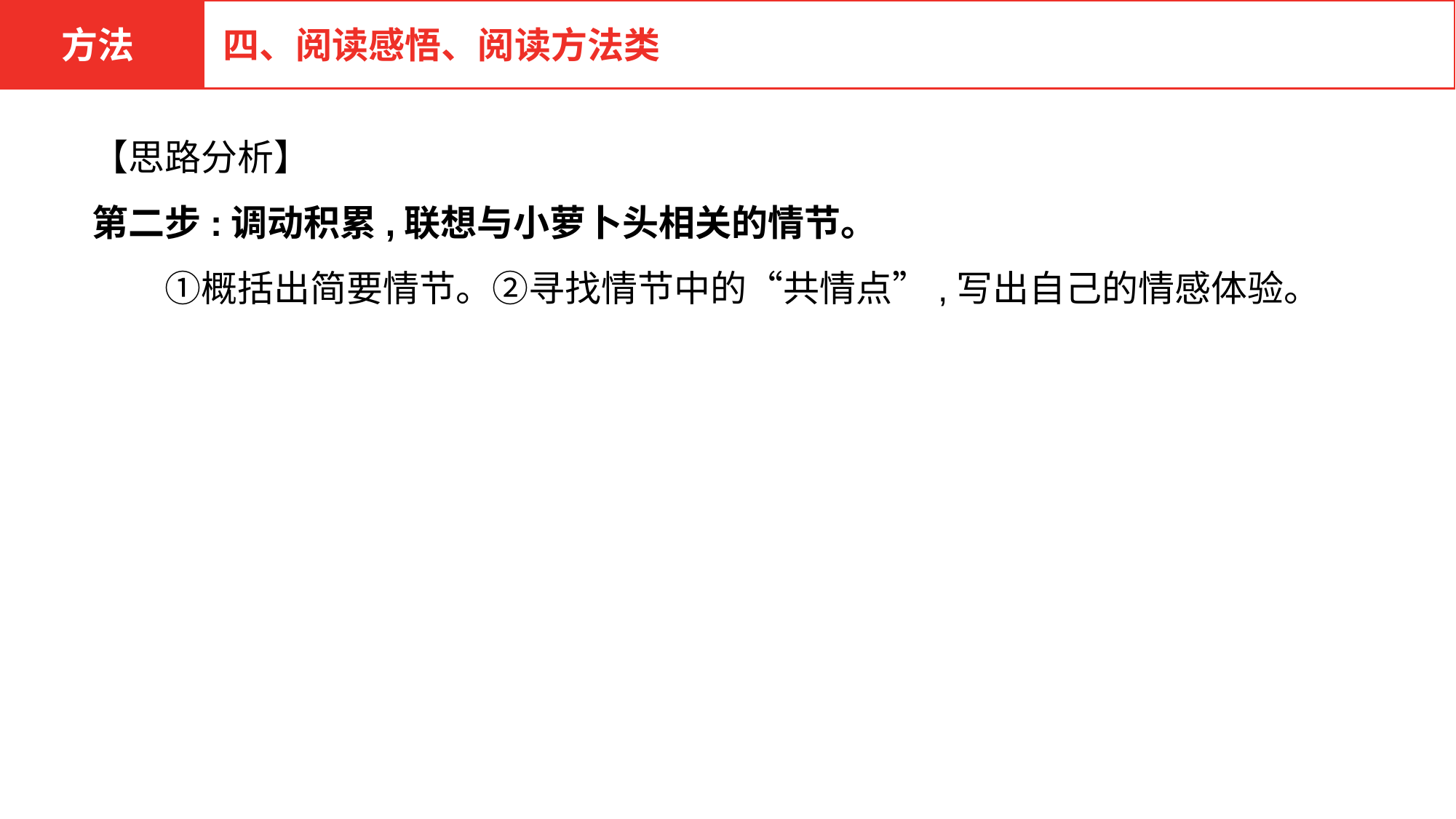

方法
四、阅读感悟、阅读方法类
【思路分析】
第二步:调动积累,联想与小萝卜头相关的情节。
　　①概括出简要情节。②寻找情节中的“共情点”,写出自己的情感体验。